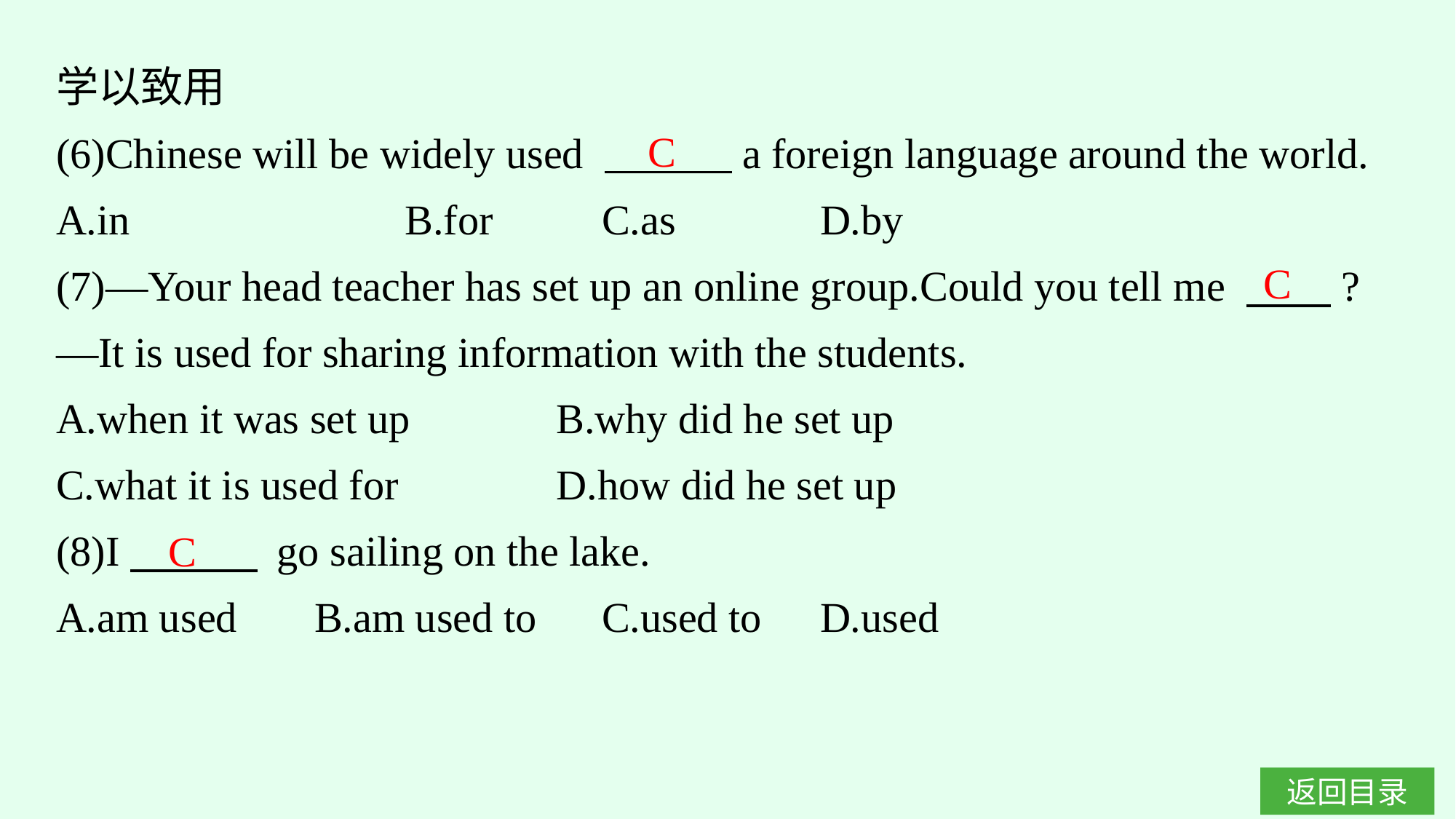

学以致用
(6)Chinese will be widely used 　　　a foreign language around the world.
A.in　　　　　　B.for		C.as		D.by
(7)—Your head teacher has set up an online group.Could you tell me 　　?
—It is used for sharing information with the students.
A.when it was set up		B.why did he set up
C.what it is used for		D.how did he set up
(8)I　　　 go sailing on the lake.
A.am used	B.am used to		C.used to	D.used
C
C
C